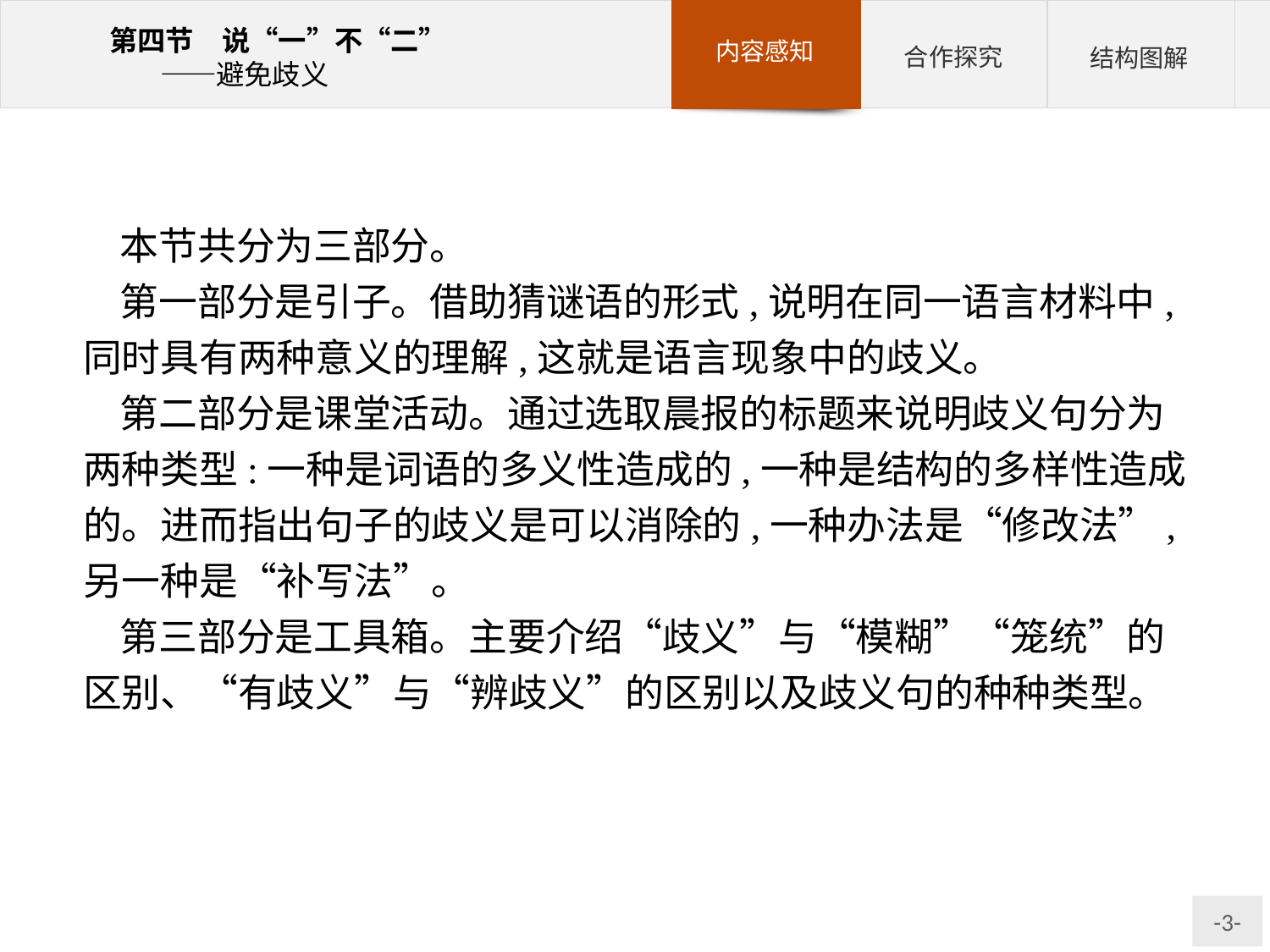

本节共分为三部分。
第一部分是引子。借助猜谜语的形式,说明在同一语言材料中,同时具有两种意义的理解,这就是语言现象中的歧义。
第二部分是课堂活动。通过选取晨报的标题来说明歧义句分为两种类型:一种是词语的多义性造成的,一种是结构的多样性造成的。进而指出句子的歧义是可以消除的,一种办法是“修改法”,另一种是“补写法”。
第三部分是工具箱。主要介绍“歧义”与“模糊”“笼统”的区别、“有歧义”与“辨歧义”的区别以及歧义句的种种类型。